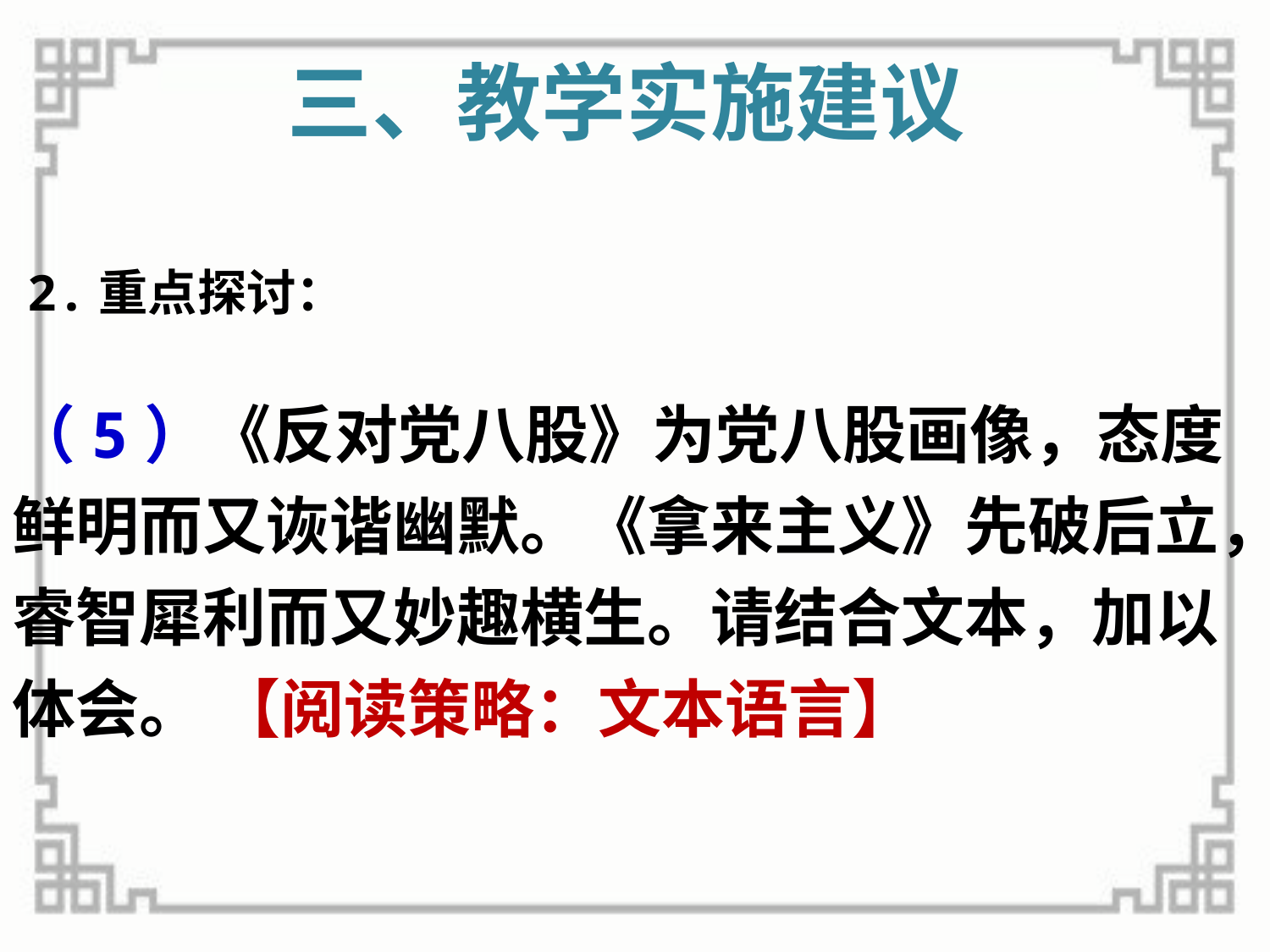

# 三、教学实施建议
2.重点探讨：

（5）《反对党八股》为党八股画像，态度鲜明而又诙谐幽默。《拿来主义》先破后立，睿智犀利而又妙趣横生。请结合文本，加以体会。 【阅读策略：文本语言】